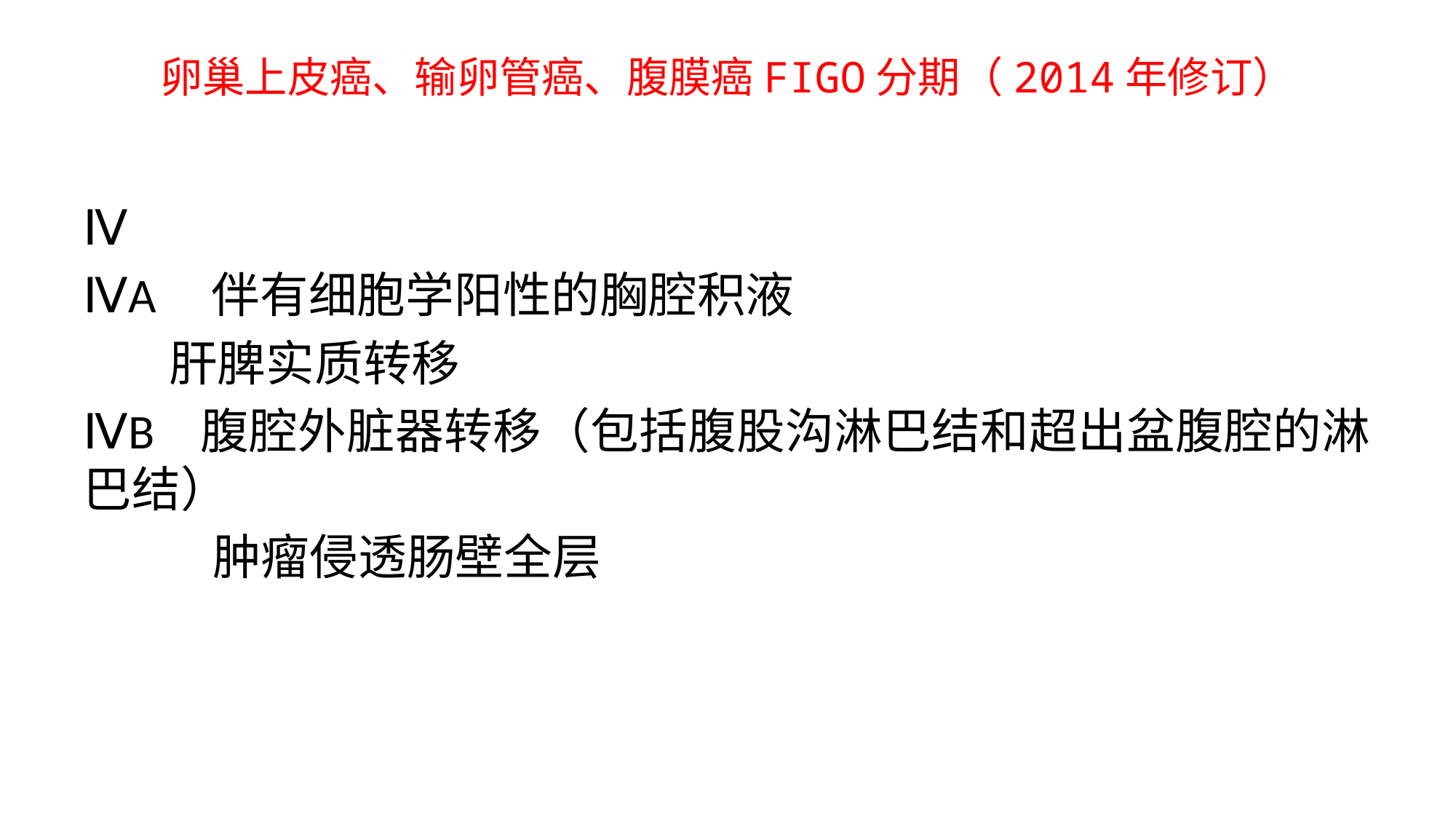

# 卵巢上皮癌、输卵管癌、腹膜癌FIGO分期（2014年修订）
Ⅳ
ⅣA    伴有细胞学阳性的胸腔积液
   肝脾实质转移
ⅣB   腹腔外脏器转移（包括腹股沟淋巴结和超出盆腹腔的淋巴结）
       肿瘤侵透肠壁全层